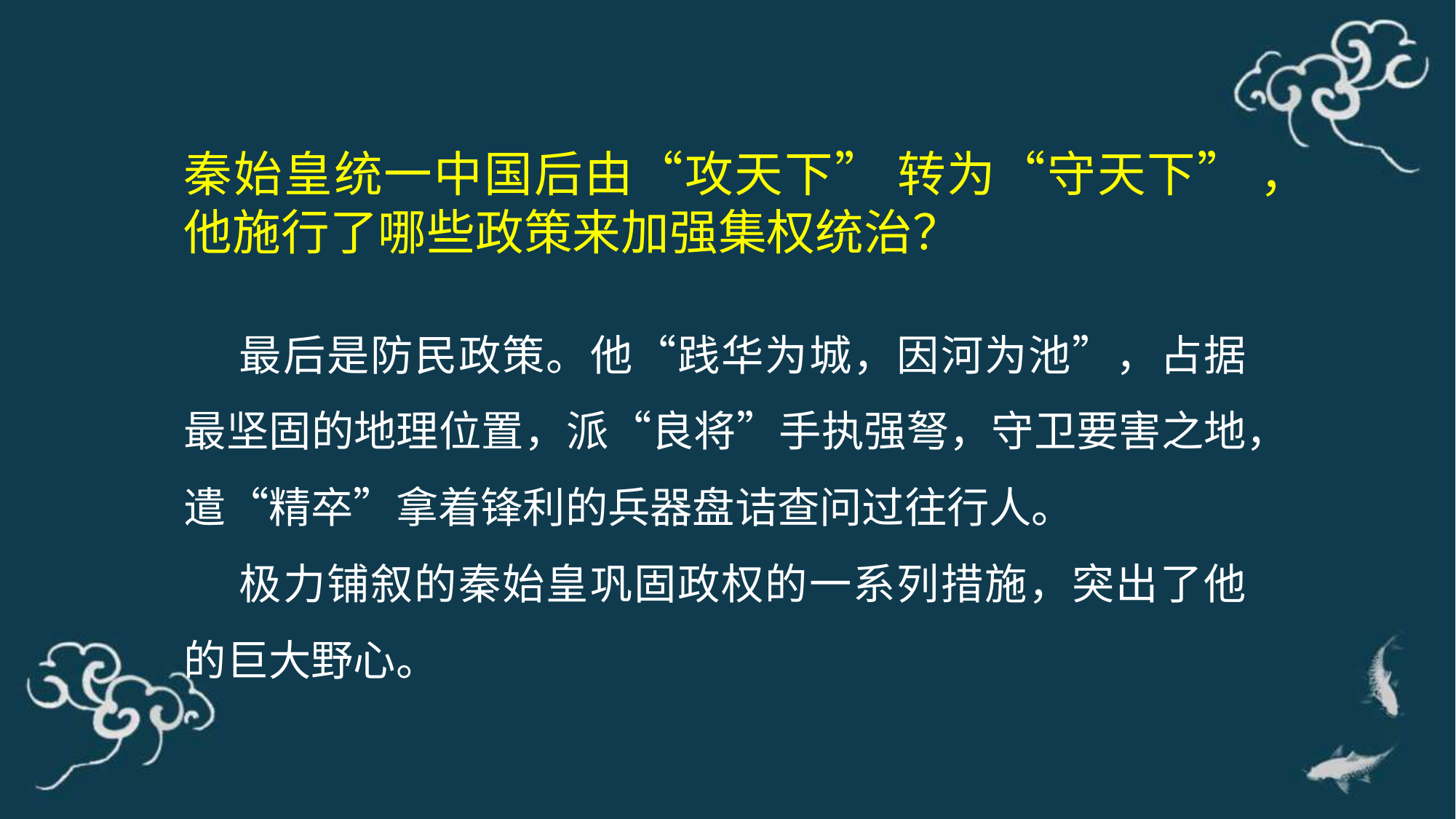

秦始皇统一中国后由“攻天下” 转为“守天下” ，他施行了哪些政策来加强集权统治？

    最后是防民政策。他“践华为城，因河为池”，占据最坚固的地理位置，派“良将”手执强弩，守卫要害之地，遣“精卒”拿着锋利的兵器盘诘查问过往行人。
    极力铺叙的秦始皇巩固政权的一系列措施，突出了他的巨大野心。